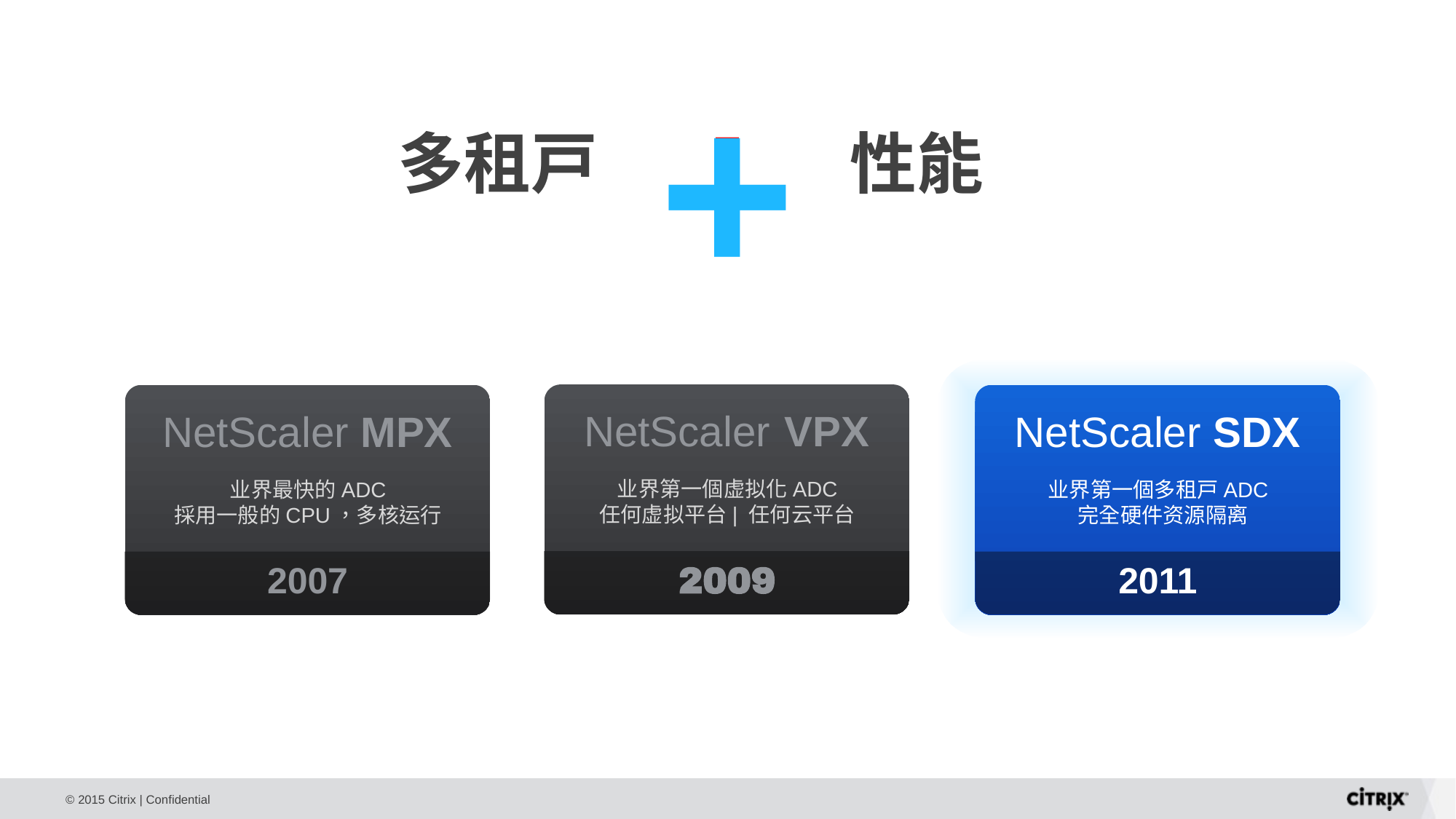

+
I
多租戸
性能

Use Virtualization for Robust Isolation
Sacrifice Isolation Level for Speed

NetScaler SDX

业界第一個多租戸ADC
 完全硬件资源隔离

2011

NetScaler MPX

业界最快的ADC
採用一般的CPU，多核运行

2007
NetScaler VPX

业界第一個虚拟化ADC
任何虚拟平台| 任何云平台

2009